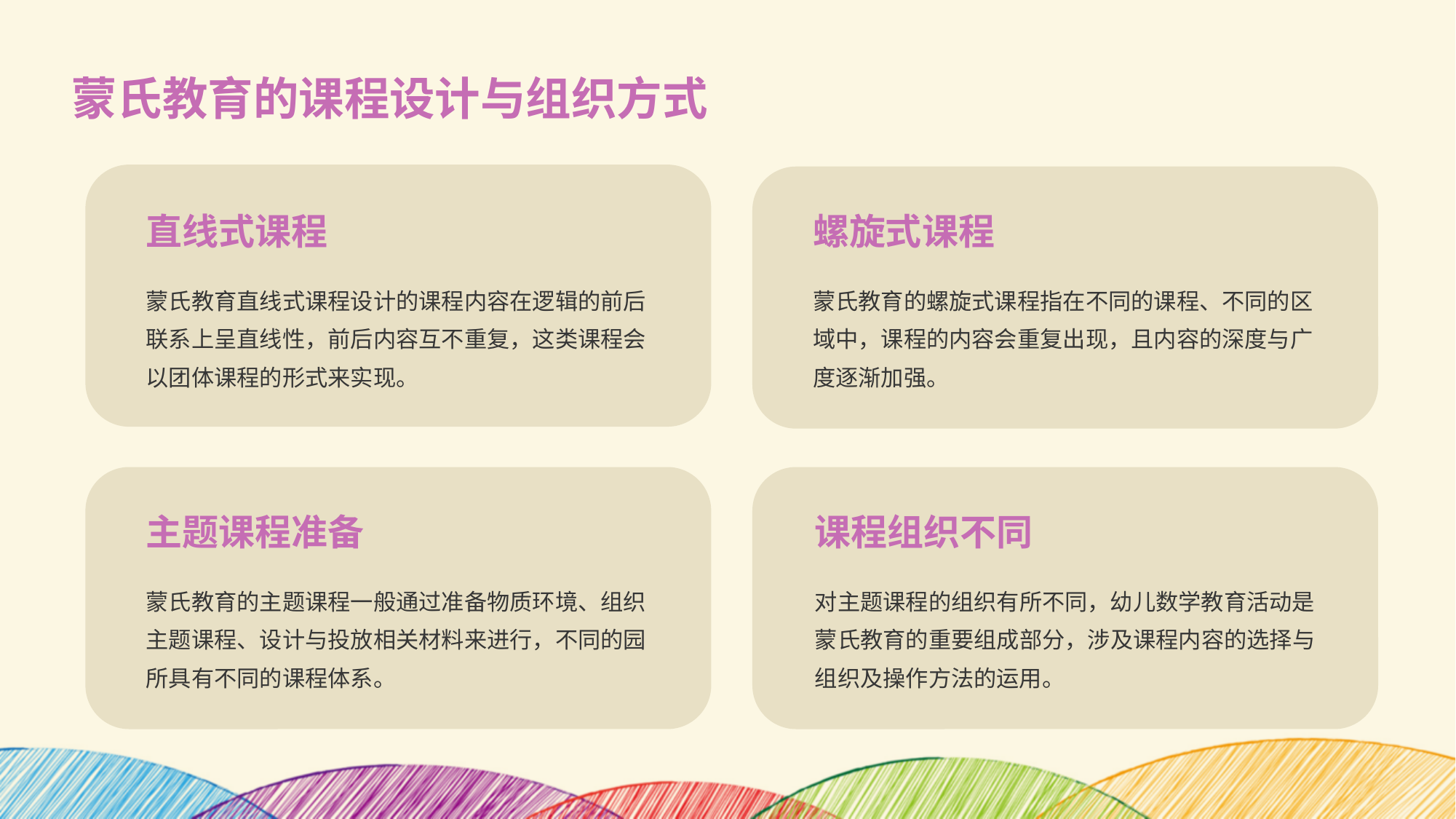

蒙氏教育的课程设计与组织方式

直线式课程
螺旋式课程
蒙氏教育直线式课程设计的课程内容在逻辑的前后联系上呈直线性，前后内容互不重复，这类课程会以团体课程的形式来实现。
蒙氏教育的螺旋式课程指在不同的课程、不同的区域中，课程的内容会重复出现，且内容的深度与广度逐渐加强。

主题课程准备
课程组织不同
蒙氏教育的主题课程一般通过准备物质环境、组织主题课程、设计与投放相关材料来进行，不同的园所具有不同的课程体系。
对主题课程的组织有所不同，幼儿数学教育活动是蒙氏教育的重要组成部分，涉及课程内容的选择与组织及操作方法的运用。